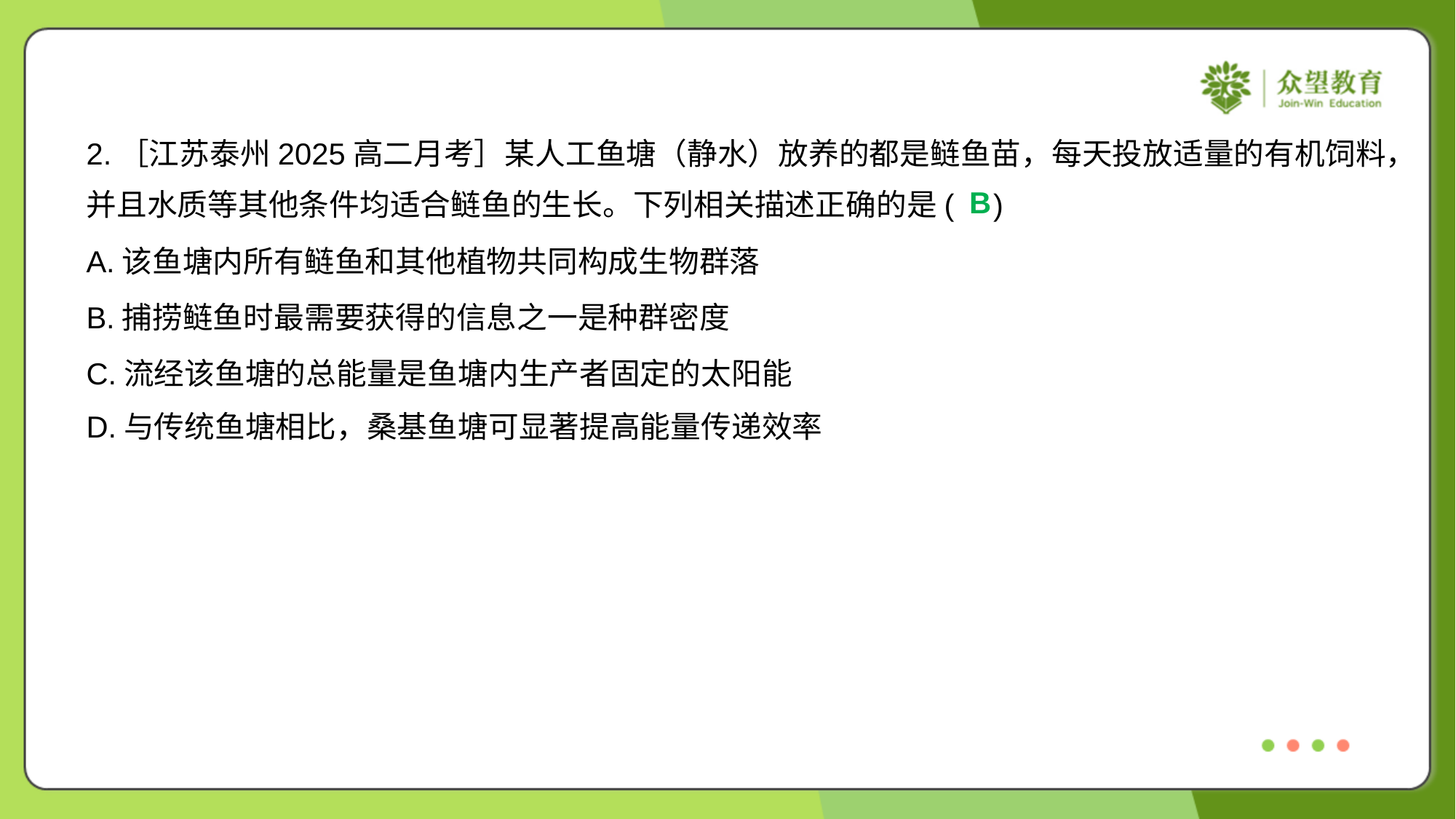

2.［江苏泰州2025高二月考］某人工鱼塘（静水）放养的都是鲢鱼苗，每天投放适量的有机饲料，
并且水质等其他条件均适合鲢鱼的生长。下列相关描述正确的是(     )
B
A.该鱼塘内所有鲢鱼和其他植物共同构成生物群落
B.捕捞鲢鱼时最需要获得的信息之一是种群密度
C.流经该鱼塘的总能量是鱼塘内生产者固定的太阳能
D.与传统鱼塘相比，桑基鱼塘可显著提高能量传递效率